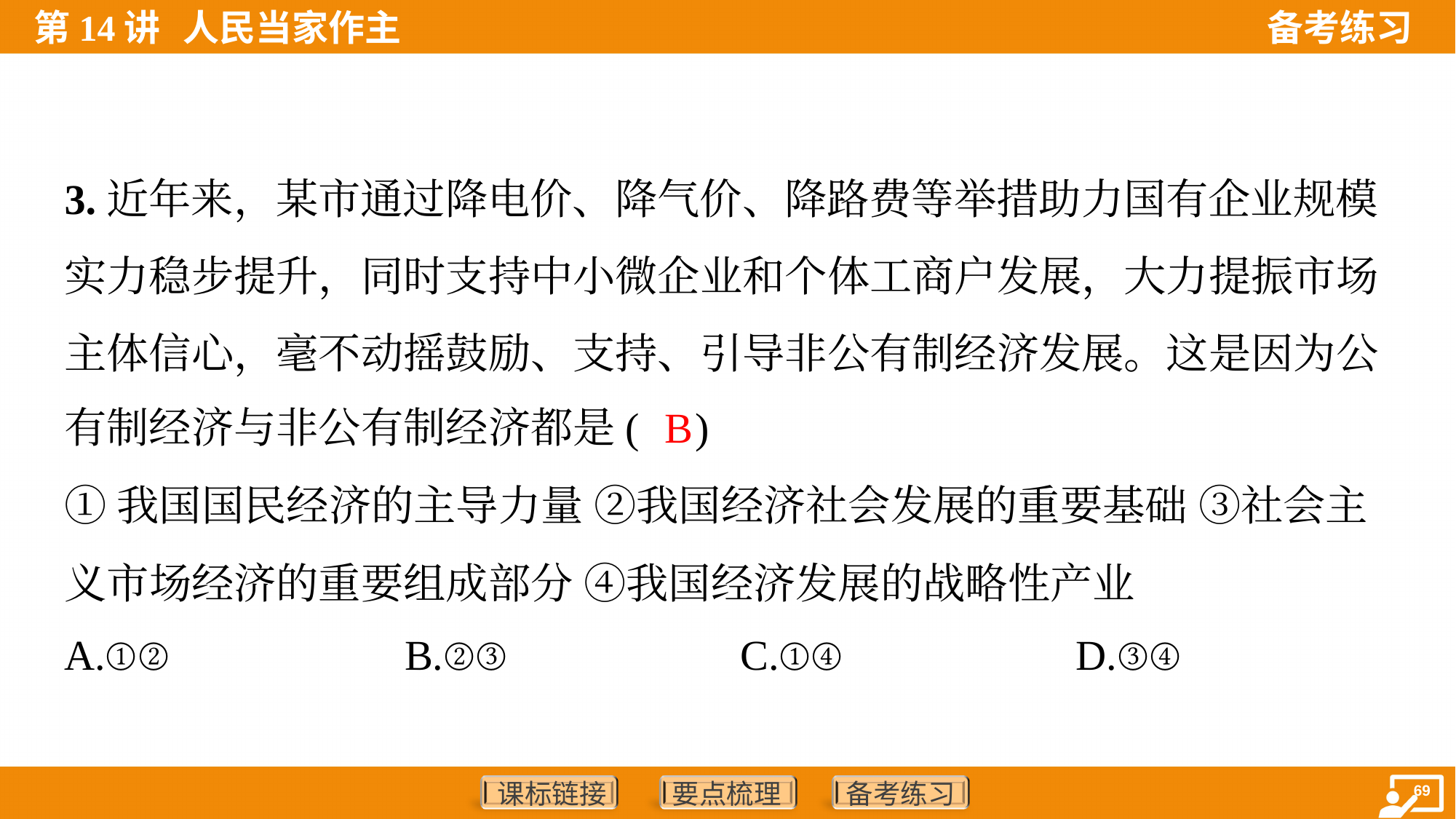

3.近年来，某市通过降电价、降气价、降路费等举措助力国有企业规模
实力稳步提升，同时支持中小微企业和个体工商户发展，大力提振市场
主体信心，毫不动摇鼓励、支持、引导非公有制经济发展。这是因为公
有制经济与非公有制经济都是(     )
B
①我国国民经济的主导力量 ②我国经济社会发展的重要基础 ③社会主
义市场经济的重要组成部分 ④我国经济发展的战略性产业
A.①②	B.②③	C.①④	D.③④